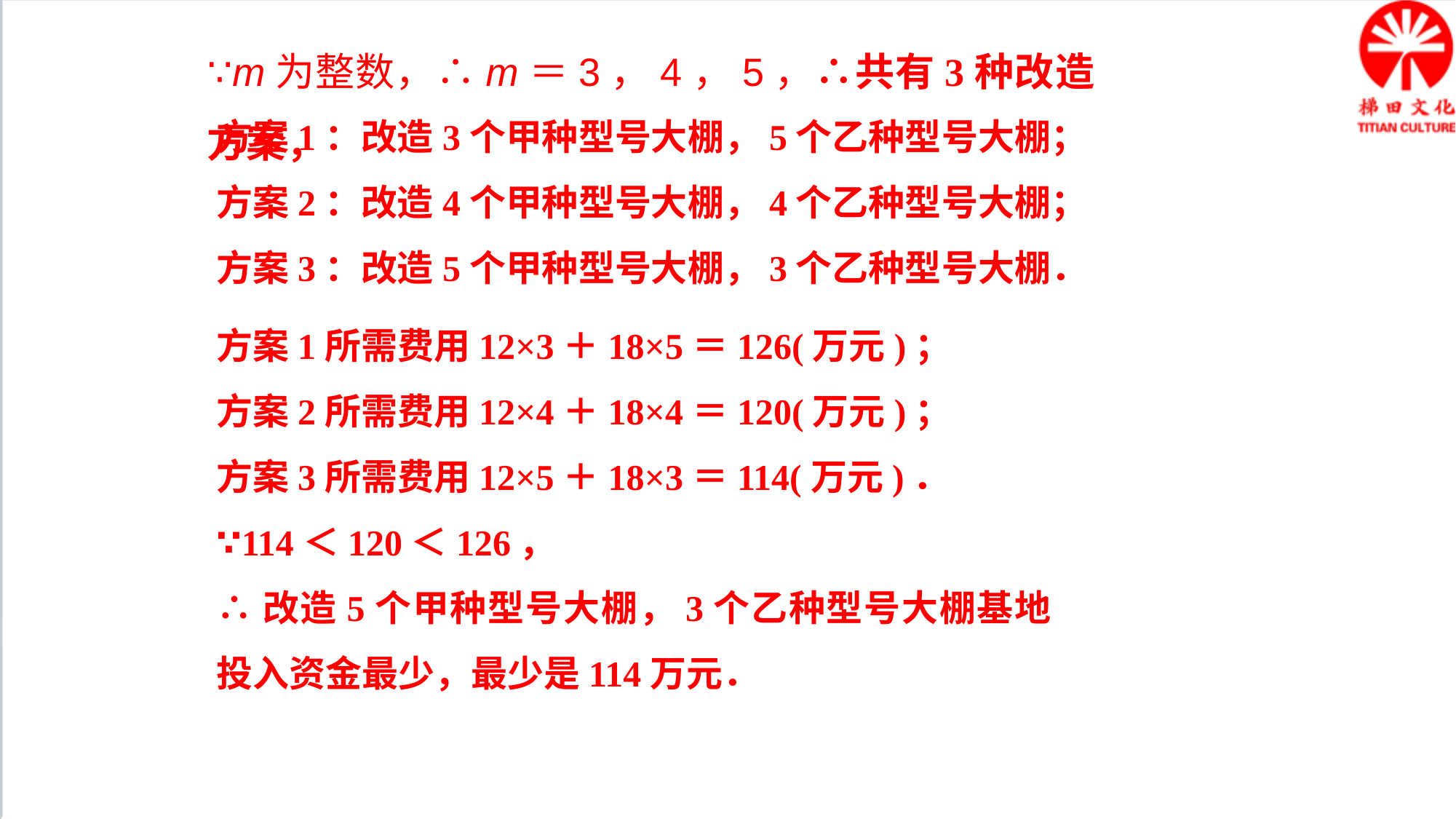

∵m为整数，∴m＝3，4，5，∴共有3种改造方案，
方案1：改造3个甲种型号大棚，5个乙种型号大棚；
方案2：改造4个甲种型号大棚，4个乙种型号大棚；
方案3：改造5个甲种型号大棚，3个乙种型号大棚．
方案1所需费用12×3＋18×5＝126(万元)；
方案2所需费用12×4＋18×4＝120(万元)；
方案3所需费用12×5＋18×3＝114(万元)．
∵114＜120＜126，
∴改造5个甲种型号大棚，3个乙种型号大棚基地投入资金最少，最少是114万元．